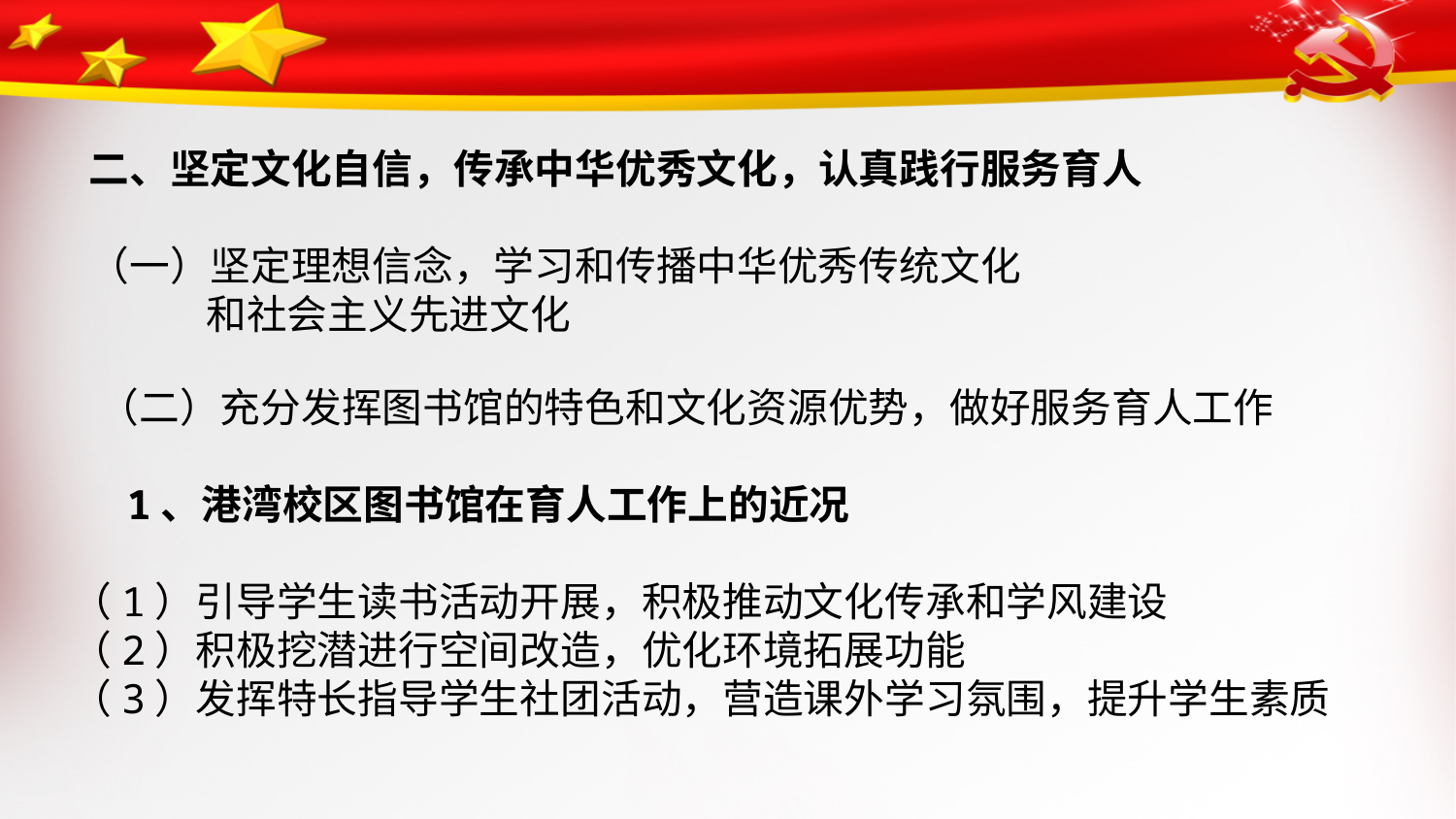

二、坚定文化自信，传承中华优秀文化，认真践行服务育人

（一）坚定理想信念，学习和传播中华优秀传统文化
            和社会主义先进文化

  （二）充分发挥图书馆的特色和文化资源优势，做好服务育人工作

     1、港湾校区图书馆在育人工作上的近况

（1）引导学生读书活动开展，积极推动文化传承和学风建设
（2）积极挖潜进行空间改造，优化环境拓展功能
（3）发挥特长指导学生社团活动，营造课外学习氛围，提升学生素质